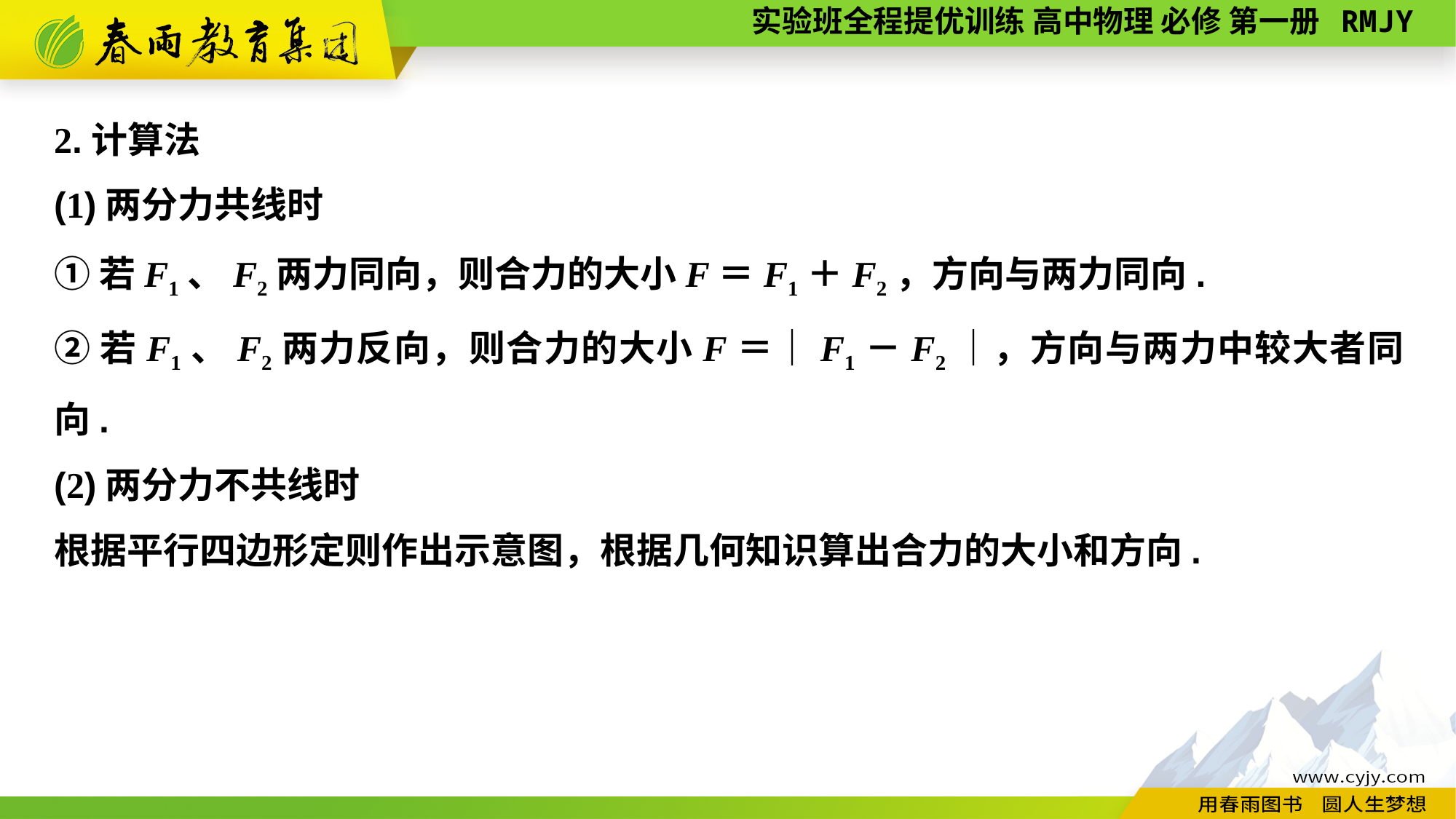

2.计算法
(1)两分力共线时
①若F1、F2两力同向，则合力的大小F＝F1＋F2，方向与两力同向.
②若F1、F2两力反向，则合力的大小F＝｜F1－F2｜，方向与两力中较大者同向.
(2)两分力不共线时
根据平行四边形定则作出示意图，根据几何知识算出合力的大小和方向.